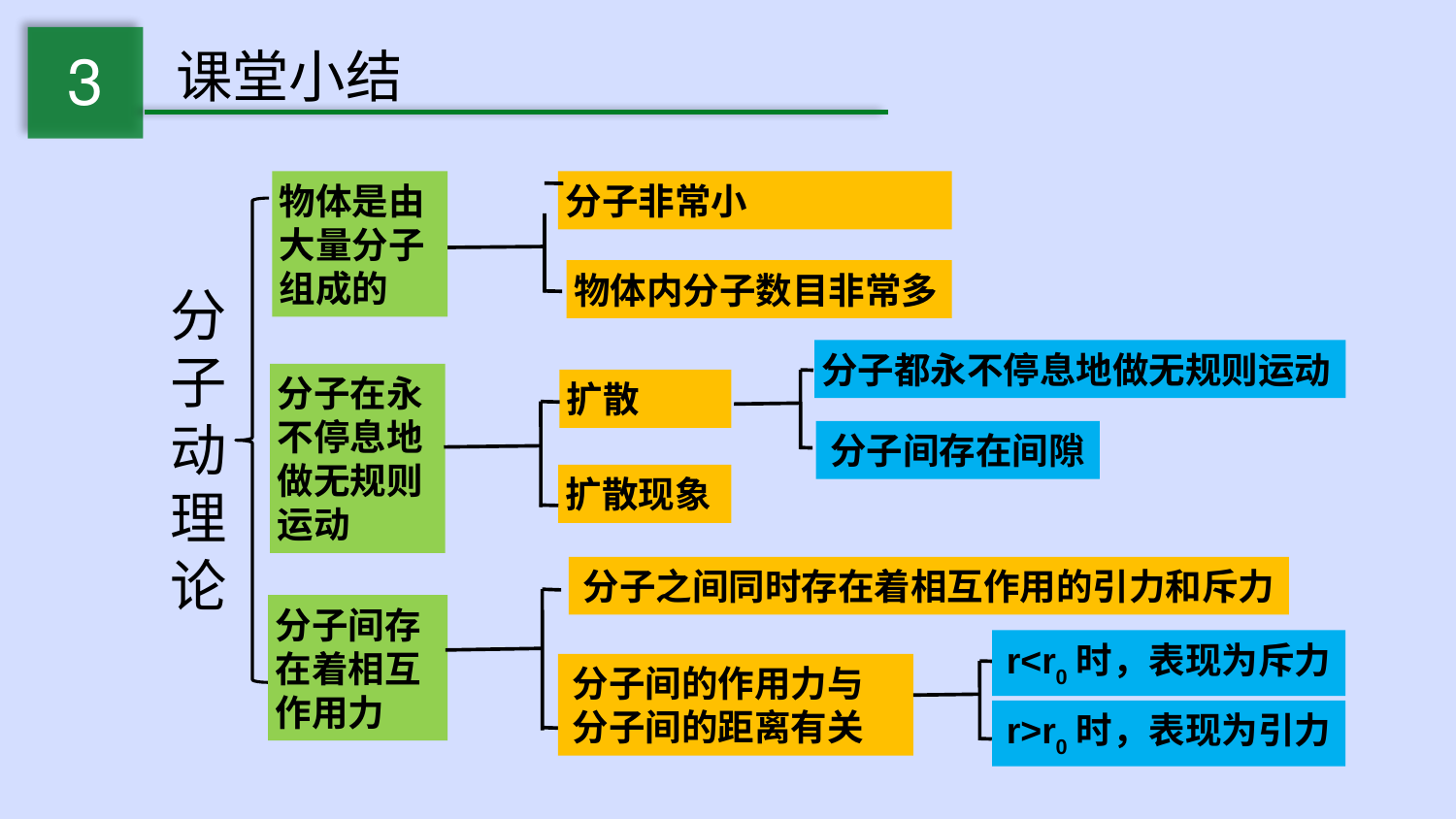

3
课堂小结
分子非常小
物体是由大量分子组成的

物体内分子数目非常多
分子动理论
分子都永不停息地做无规则运动
分子在永不停息地做无规则运动
扩散

分子间存在间隙
扩散现象
分子之间同时存在着相互作用的引力和斥力

分子间存在着相互作用力
r<r0时，表现为斥力
分子间的作用力与分子间的距离有关

r>r0时，表现为引力